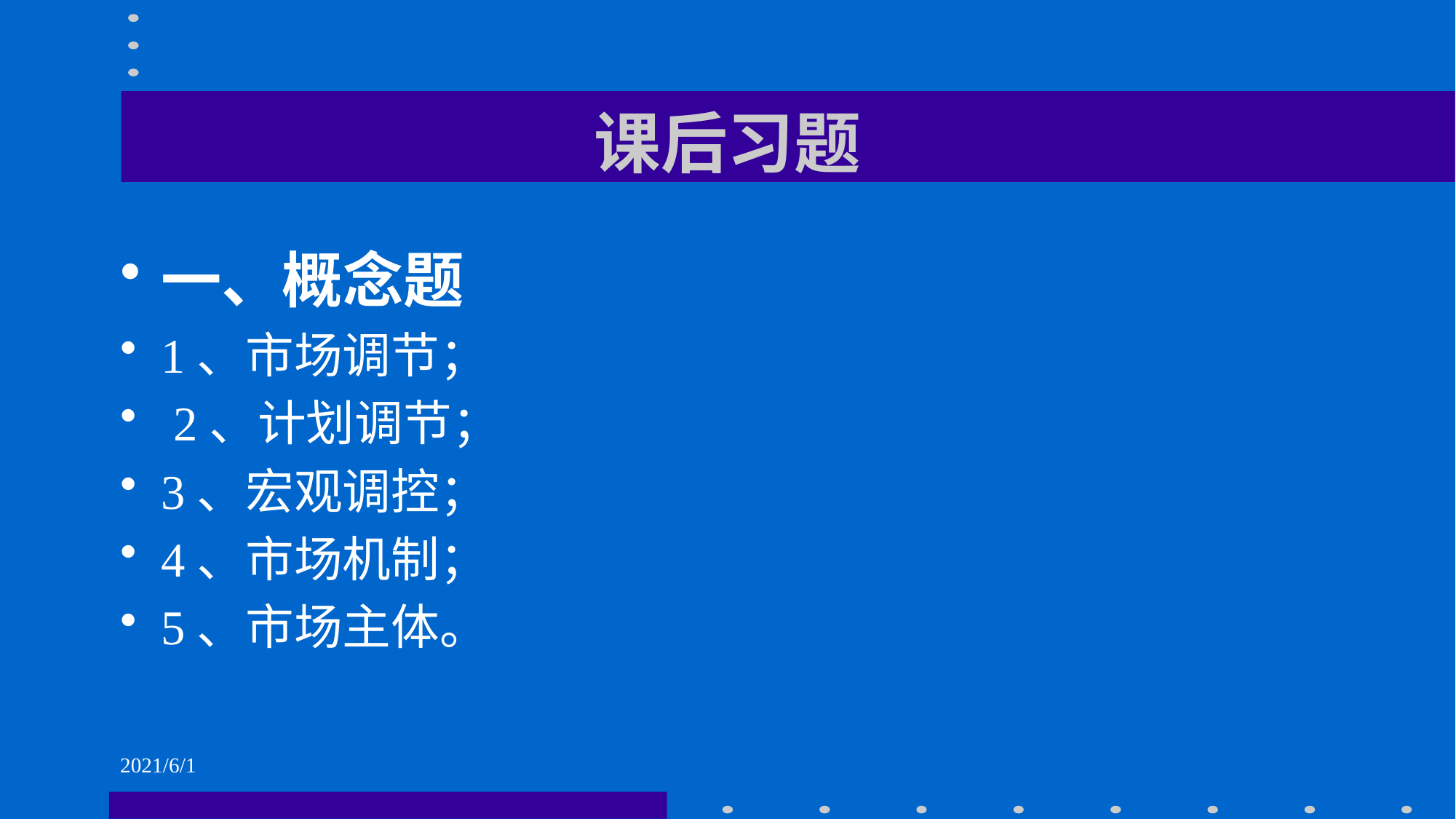

# 课后习题
一、概念题
1、市场调节；
 2、计划调节；
3、宏观调控；
4、市场机制；
5、市场主体。
2021/6/1